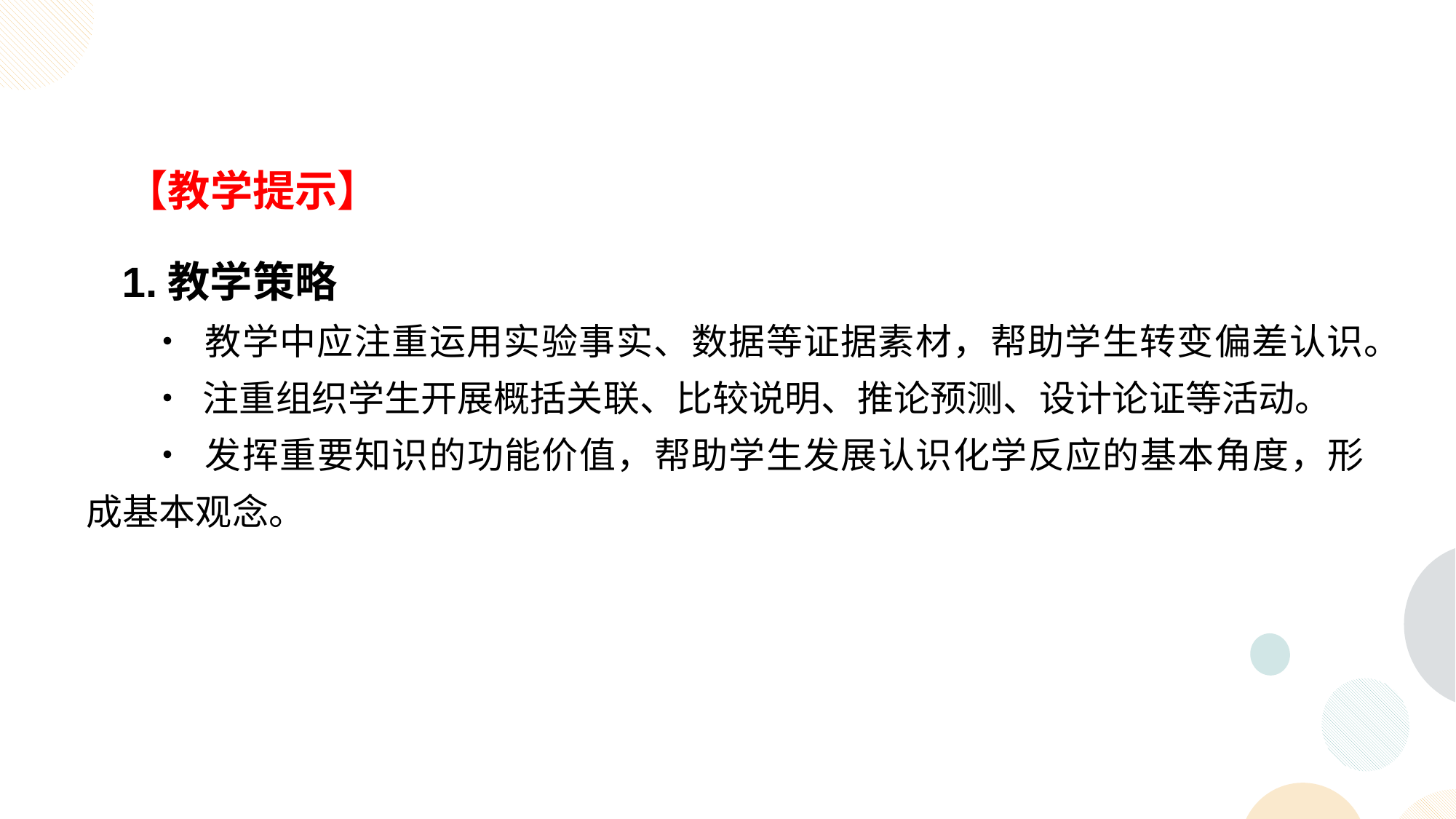

【教学提示】
   1.教学策略
• 教学中应注重运用实验事实、数据等证据素材，帮助学生转变偏差认识。
• 注重组织学生开展概括关联、比较说明、推论预测、设计论证等活动。
• 发挥重要知识的功能价值，帮助学生发展认识化学反应的基本角度，形成基本观念。